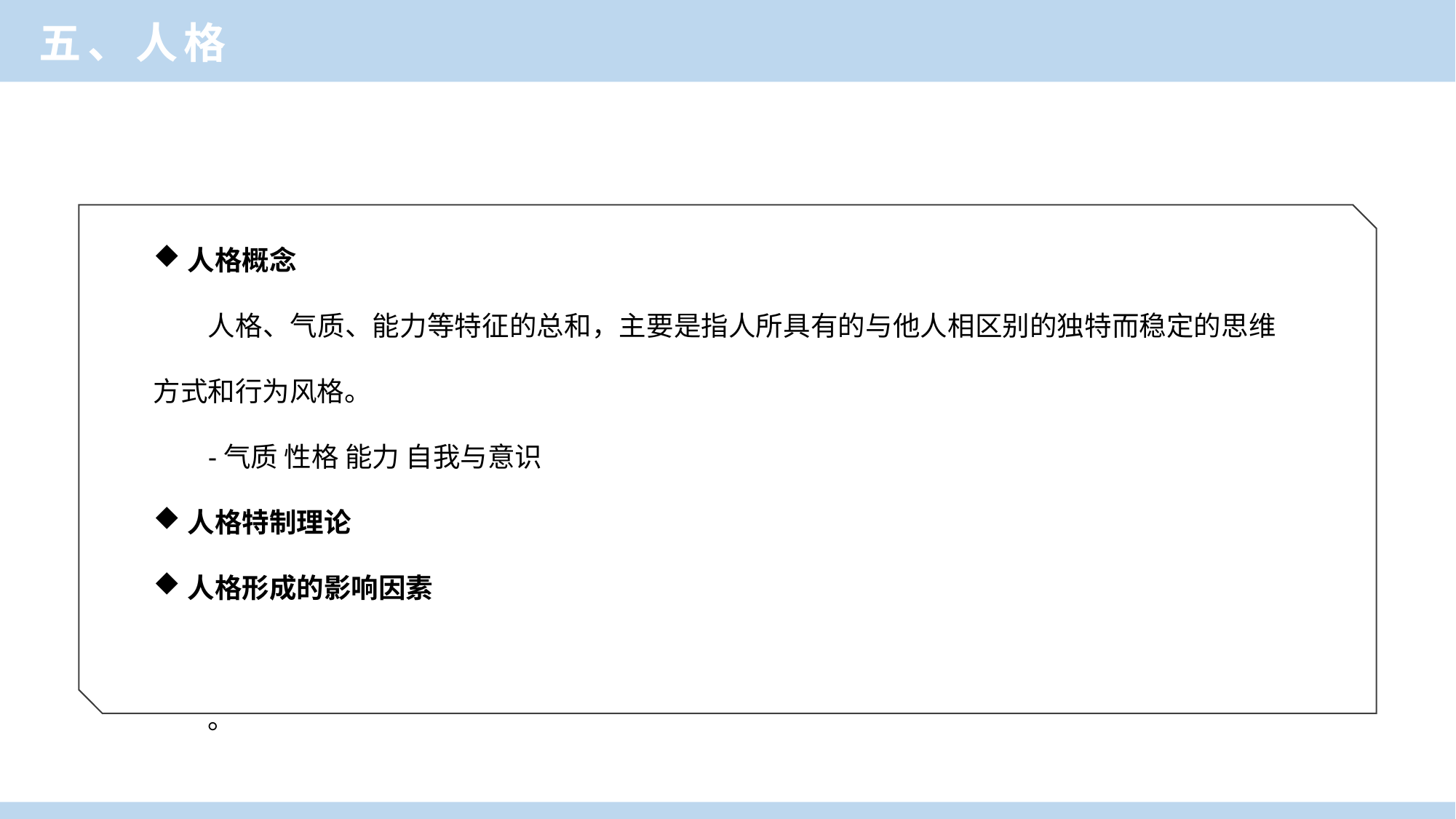

五、人格

人格概念
人格、气质、能力等特征的总和，主要是指人所具有的与他人相区别的独特而稳定的思维方式和行为风格。
-气质 性格 能力 自我与意识
人格特制理论
人格形成的影响因素

。